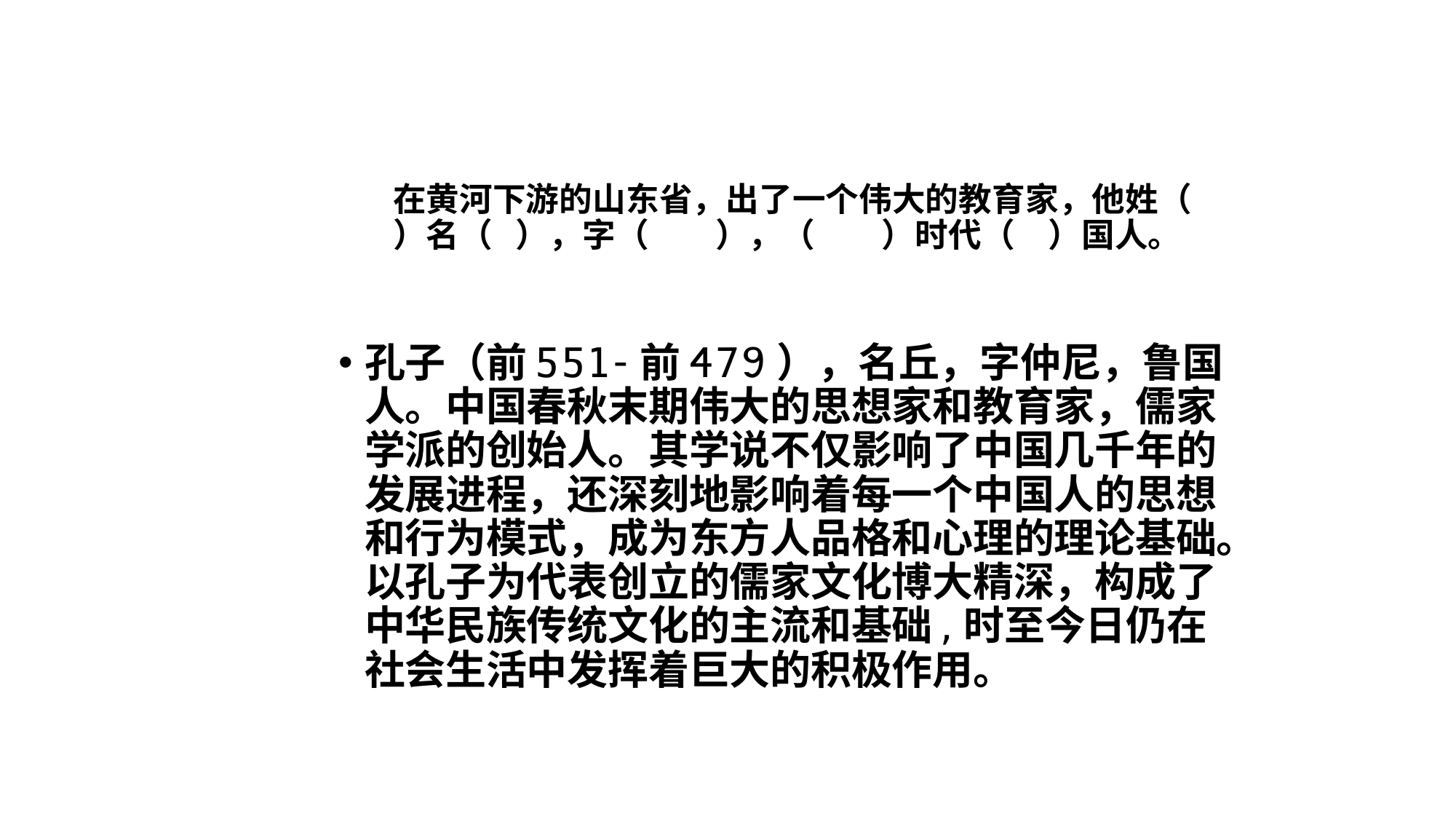

# 在黄河下游的山东省，出了一个伟大的教育家，他姓（   ）名（   ），字（　　），（　　）时代（　）国人。
孔子（前551-前479），名丘，字仲尼，鲁国人。中国春秋末期伟大的思想家和教育家，儒家学派的创始人。其学说不仅影响了中国几千年的发展进程，还深刻地影响着每一个中国人的思想和行为模式，成为东方人品格和心理的理论基础。以孔子为代表创立的儒家文化博大精深，构成了中华民族传统文化的主流和基础,时至今日仍在社会生活中发挥着巨大的积极作用。